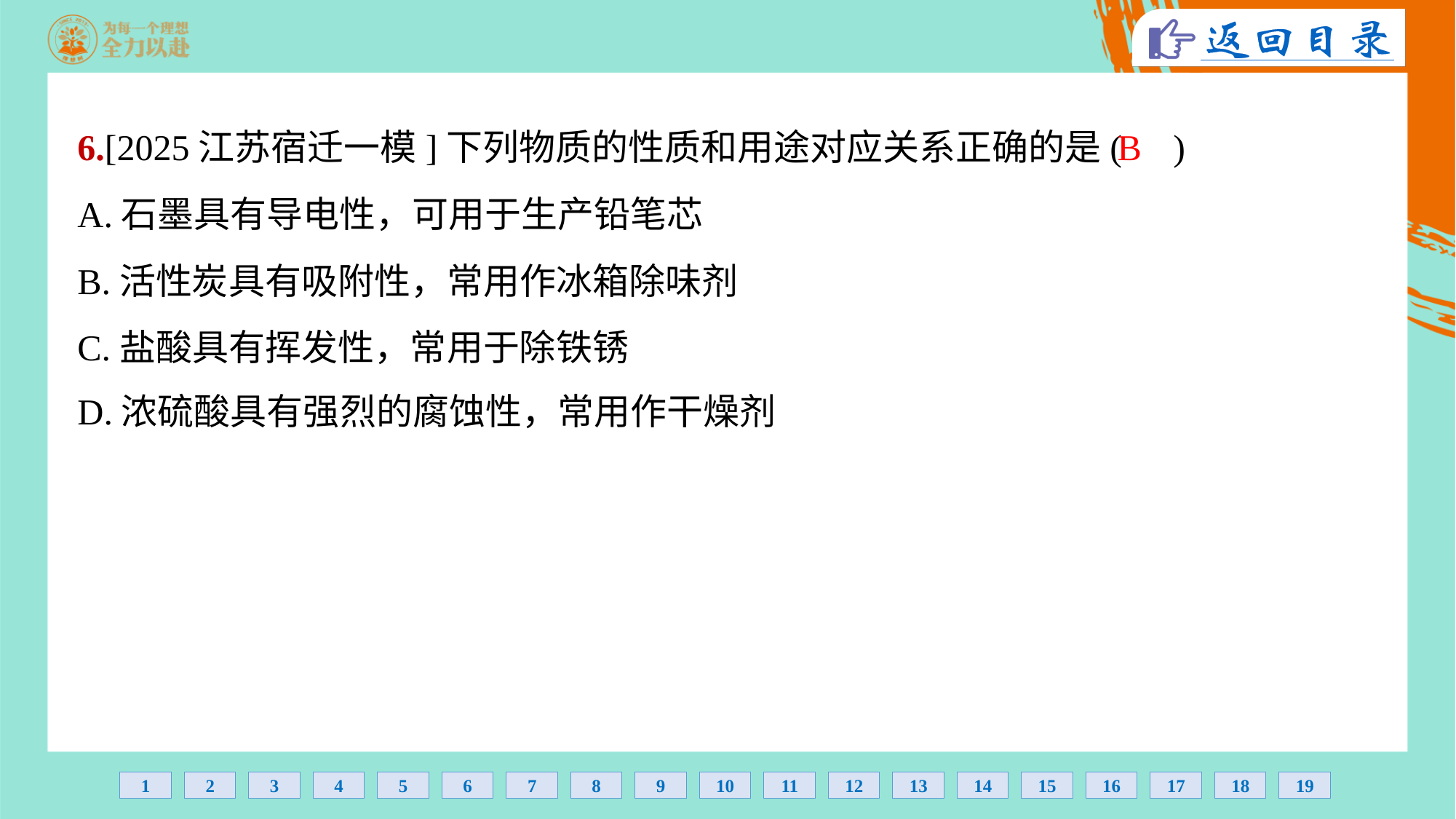

B
6.[2025江苏宿迁一模]下列物质的性质和用途对应关系正确的是(     )
A.石墨具有导电性，可用于生产铅笔芯
B.活性炭具有吸附性，常用作冰箱除味剂
C.盐酸具有挥发性，常用于除铁锈
D.浓硫酸具有强烈的腐蚀性，常用作干燥剂